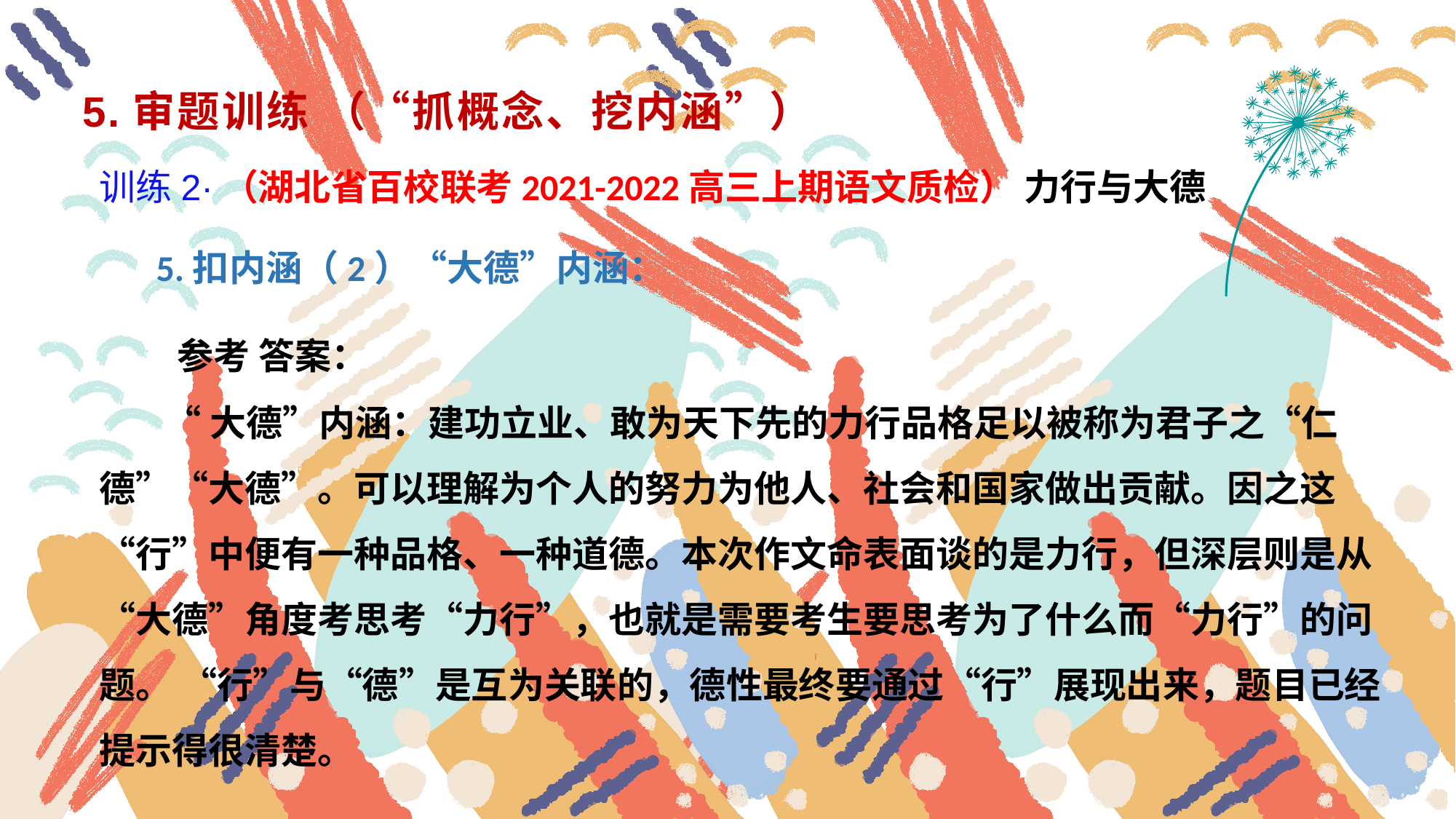

5.审题训练 （“抓概念、挖内涵”）
 训练2·（湖北省百校联考2021-2022高三上期语文质检） 力行与大德
         5.扣内涵（2）“大德”内涵：
        参考 答案：
        “大德”内涵：建功立业、敢为天下先的力行品格足以被称为君子之“仁德”“大德”。可以理解为个人的努力为他人、社会和国家做出贡献。因之这“行”中便有一种品格、一种道德。本次作文命表面谈的是力行，但深层则是从“大德”角度考思考“力行”，也就是需要考生要思考为了什么而“力行”的问题。 “行”与“德”是互为关联的，德性最终要通过“行”展现出来，题目已经提示得很清楚。